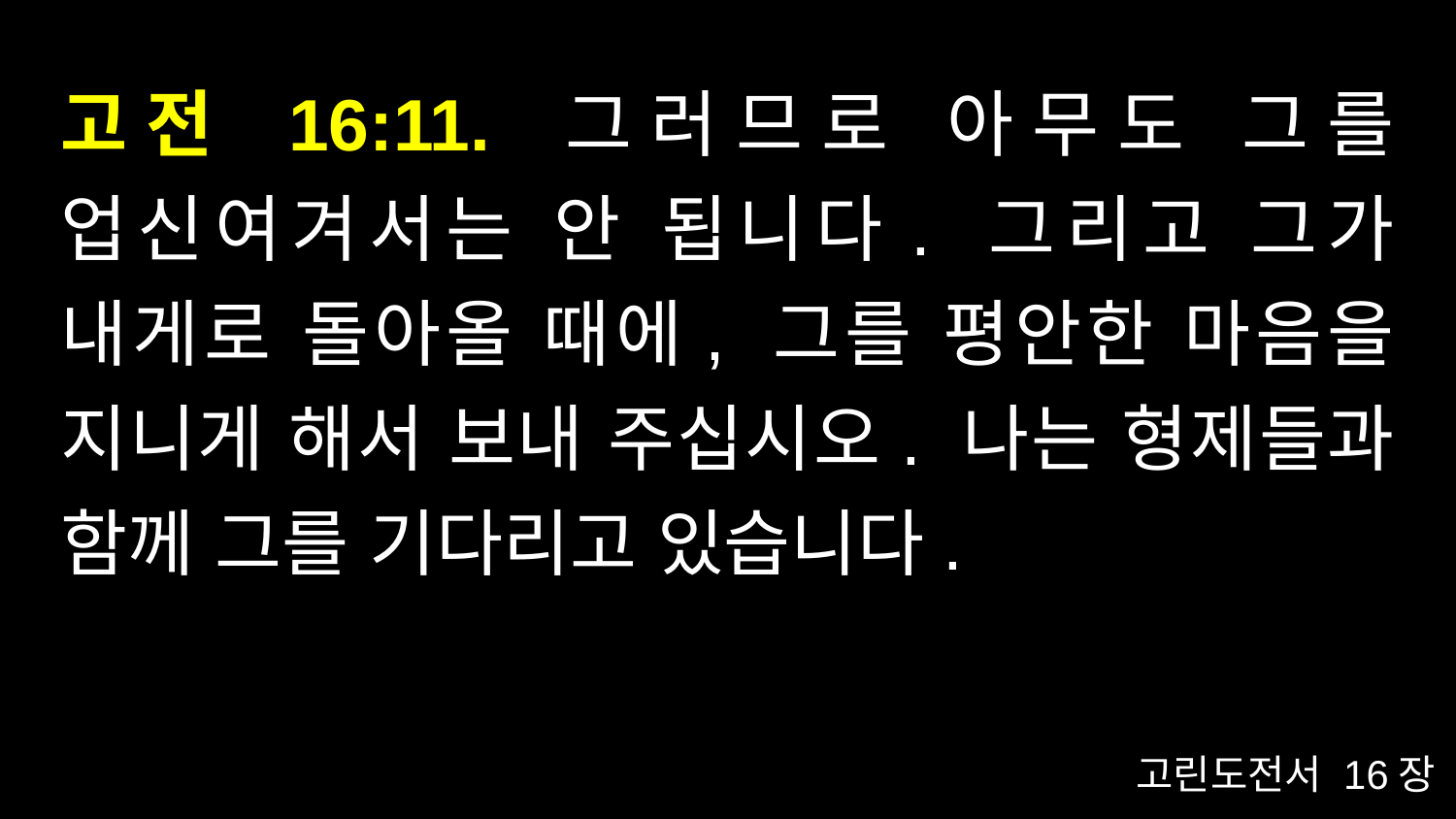

# 고전 16:11. 그러므로 아무도 그를 업신여겨서는 안 됩니다. 그리고 그가 내게로 돌아올 때에, 그를 평안한 마음을 지니게 해서 보내 주십시오. 나는 형제들과 함께 그를 기다리고 있습니다.
고린도전서 16장